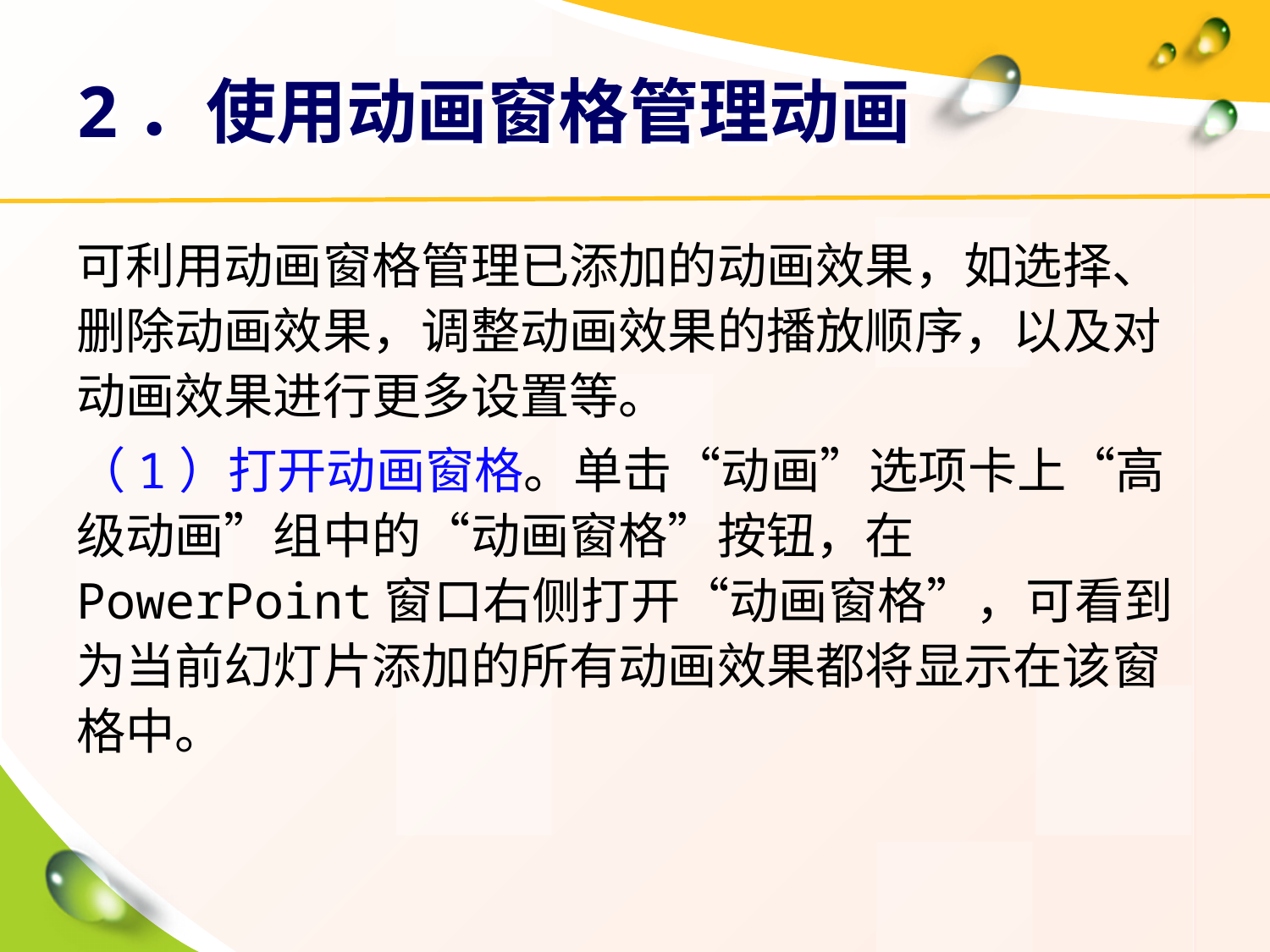

# 2．使用动画窗格管理动画
可利用动画窗格管理已添加的动画效果，如选择、删除动画效果，调整动画效果的播放顺序，以及对动画效果进行更多设置等。
（1）打开动画窗格。单击“动画”选项卡上“高级动画”组中的“动画窗格”按钮，在PowerPoint窗口右侧打开“动画窗格”，可看到为当前幻灯片添加的所有动画效果都将显示在该窗格中。